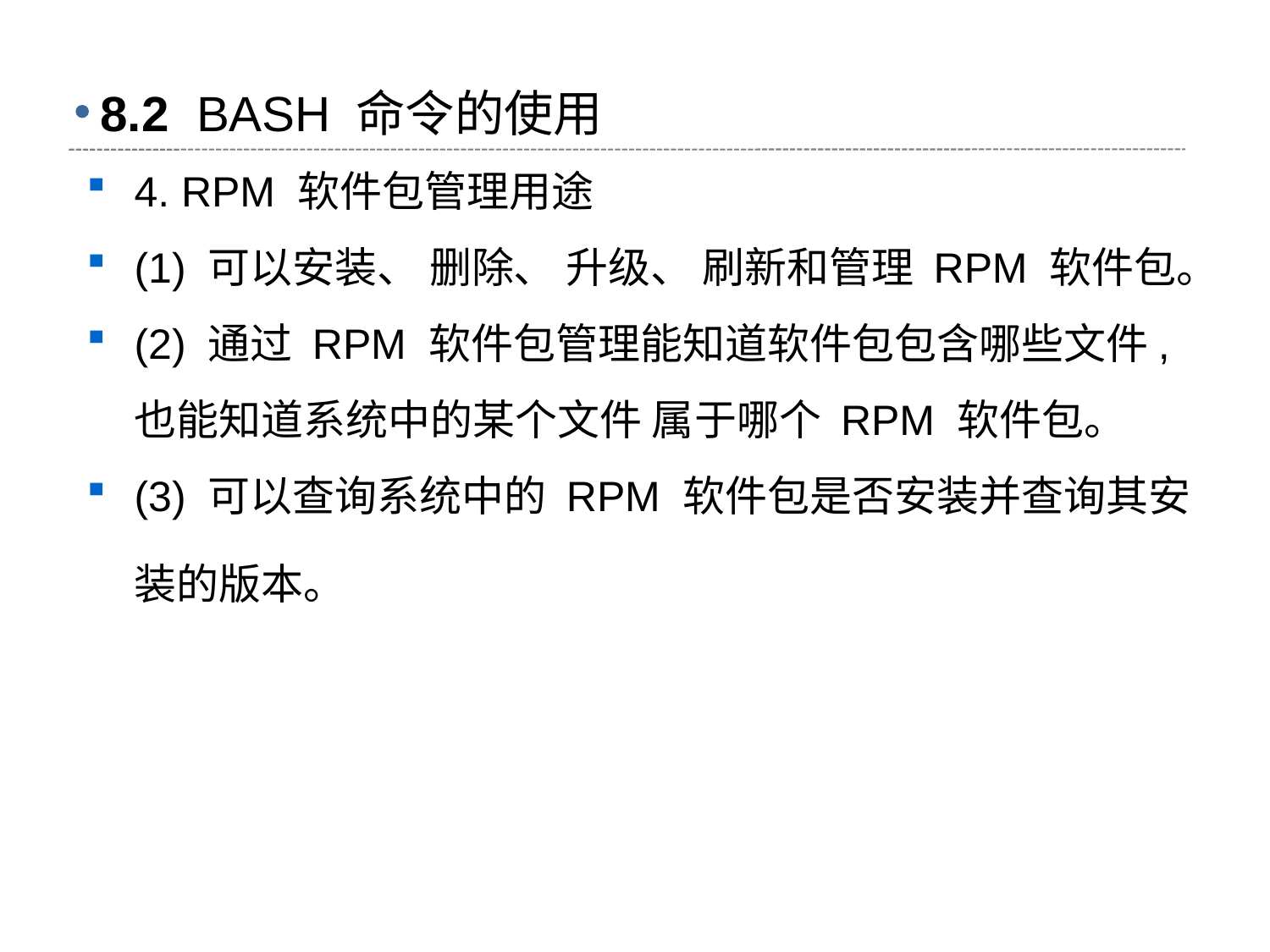

# 8.2  BASH 命令的使用

4. RPM 软件包管理用途
(1) 可以安装、 删除、 升级、 刷新和管理 RPM 软件包。
(2) 通过 RPM 软件包管理能知道软件包包含哪些文件, 也能知道系统中的某个文件 属于哪个 RPM 软件包。
(3) 可以查询系统中的 RPM 软件包是否安装并查询其安装的版本。